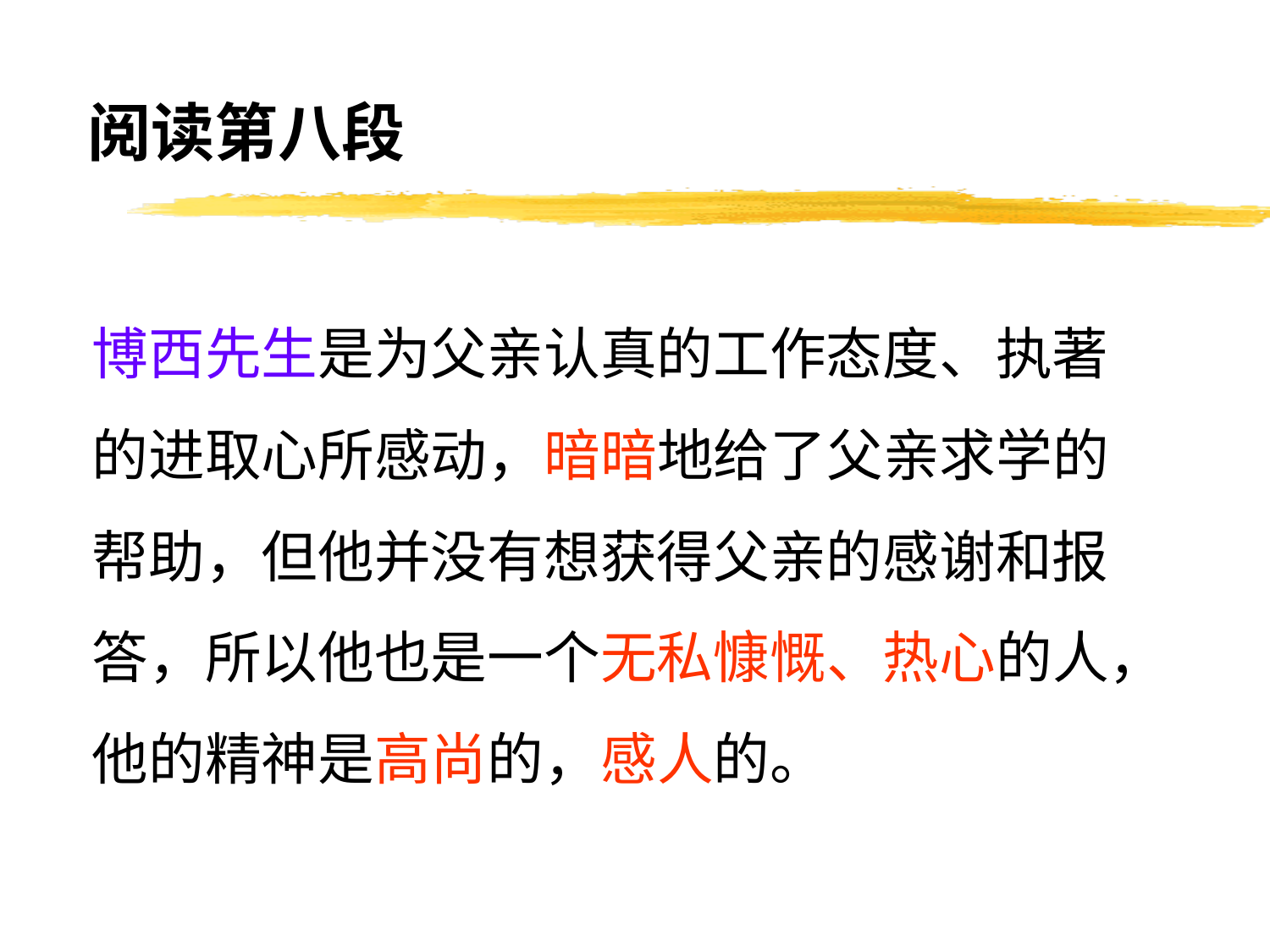

阅读第八段
博西先生是为父亲认真的工作态度、执著的进取心所感动，暗暗地给了父亲求学的帮助，但他并没有想获得父亲的感谢和报答，所以他也是一个无私慷慨、热心的人，他的精神是高尚的，感人的。